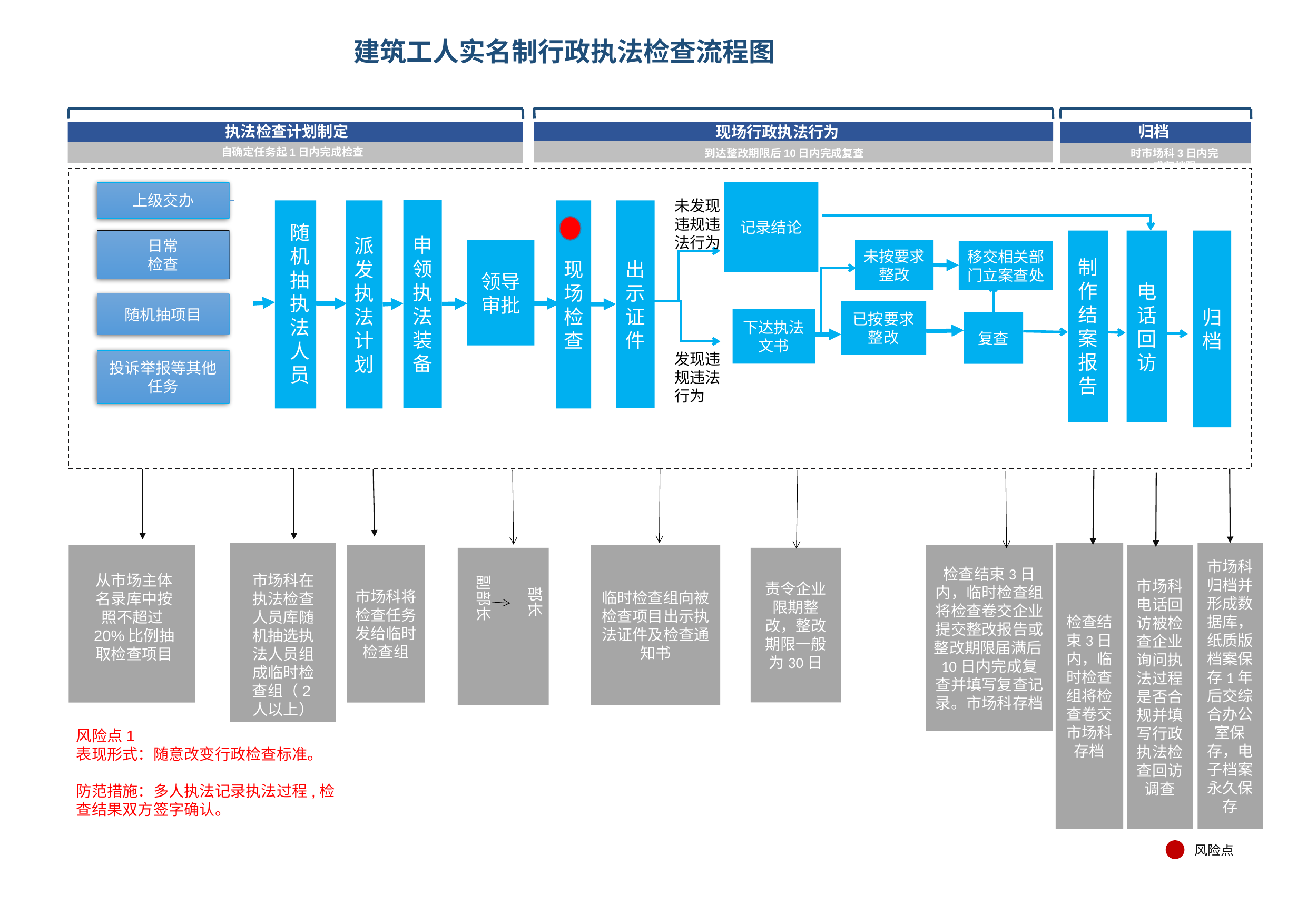

# 建筑工人实名制行政执法检查流程图
执法检查计划制定
归档
现场行政执法行为

自确定任务起1日内完成检查
时市场科3日内完成归档限
到达整改期限后10日内完成复查

记录结论
上级交办
未发现违规违法行为
申领执法装备

派发执法计划
现场检查
出示证件
随机抽执法人员

日常
检查
制作结案报告
电话回访
归档
领导审批
未按要求整改
1

XXXXX
移交相关部门立案查处
随机抽项目
已按要求
整改
下达执法文书
复查
发现违规违法行为
投诉举报等其他任务
检查结束3日内，临时检查组将检查卷交市场科存档
市场科归档并形成数据库，纸质版档案保存1年后交综合办公室保存，电子档案永久保存

市场科将检查任务发给临时检查组
临时检查组向被检查项目出示执法证件及检查通知书
市场科电话回访被检查企业询问执法过程是否合规并填写行政执法检查回访调查
检查结束3日内，临时检查组将检查卷交企业提交整改报告或整改期限届满后10日内完成复查并填写复查记录。市场科存档

责令企业限期整改，整改期限一般为30日
从市场主体名录库中按照不超过20%比例抽取检查项目
市场科在执法检查人员库随机抽选执法人员组成临时检查组（2人以上）
副部长
XXXXXX
XXXXXX
XXXXXX
XXXXXX
XXX

部长
风险点1
表现形式：随意改变行政检查标准。

防范措施：多人执法记录执法过程,检查结果双方签字确认。

风险点